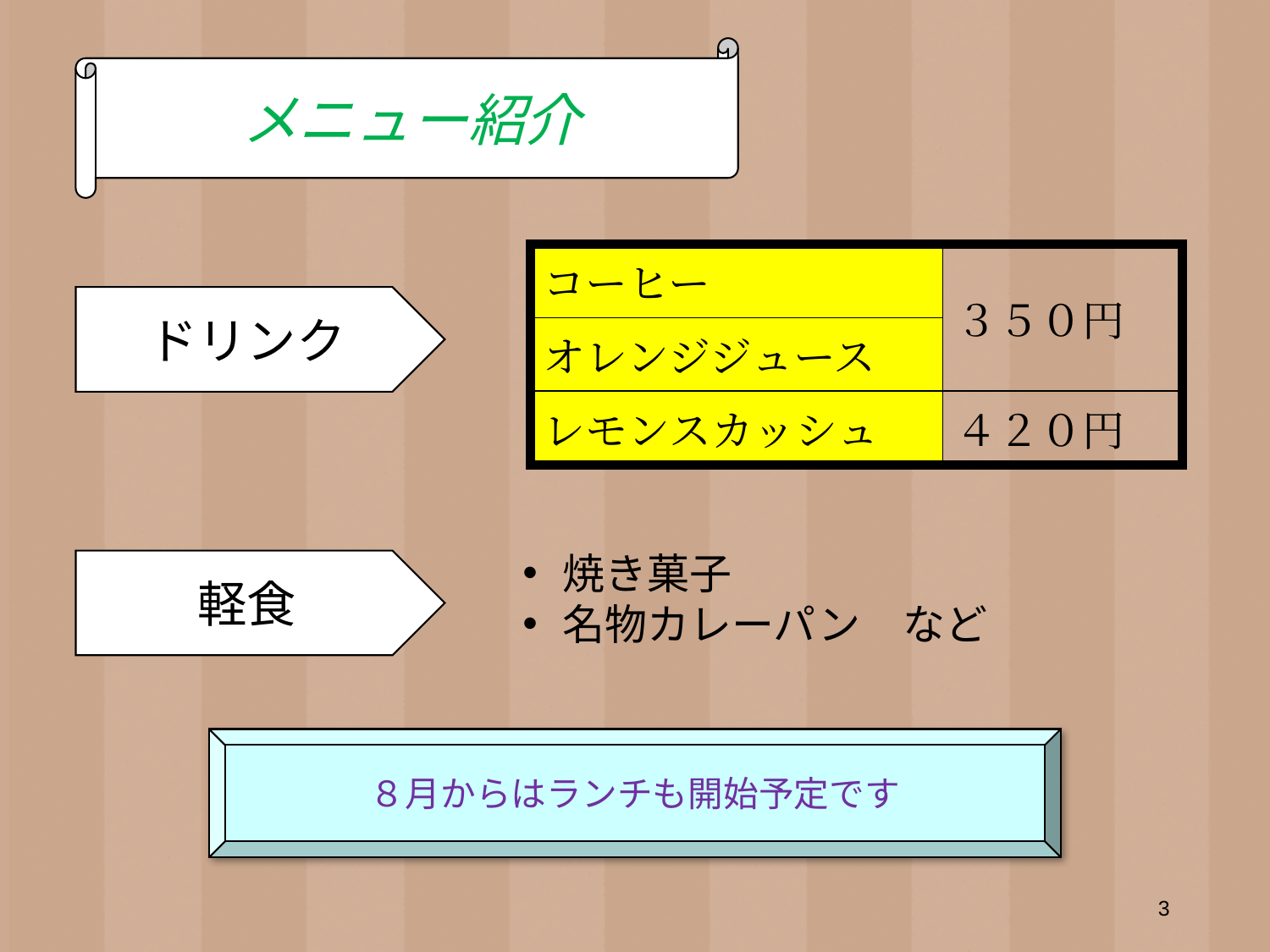

メニュー紹介
| コーヒー | ３５０円 |
| --- | --- |
| オレンジジュース | ３８０円 |
| レモンスカッシュ | ４２０円 |
ドリンク
焼き菓子
名物カレーパン　など
軽食
８月からはランチも開始予定です
3